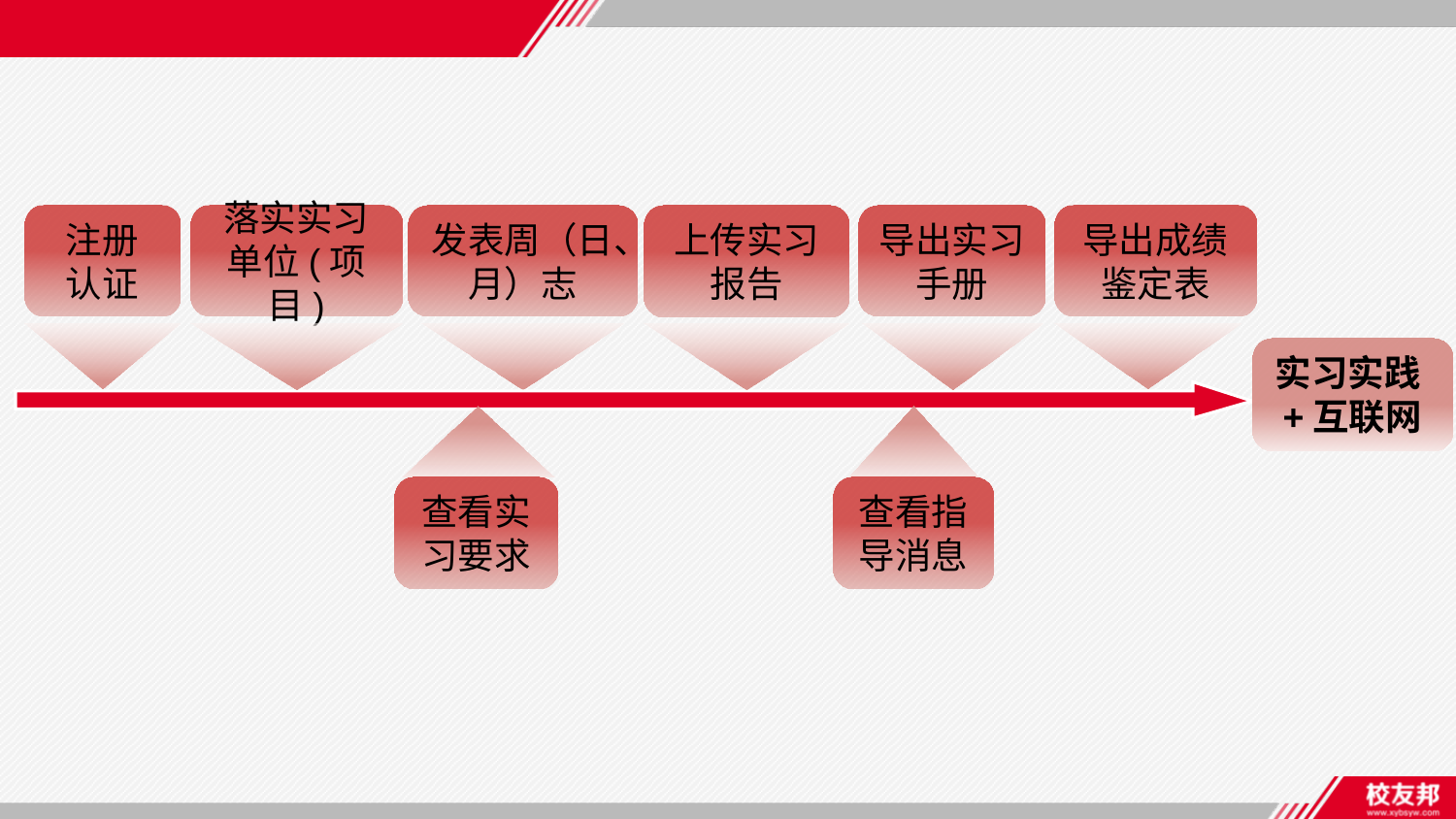

注册
认证
落实实习单位(项目)
导出成绩鉴定表
发表周（日、月）志
上传实习报告
导出实习手册

实习实践+互联网

查看实
习要求
查看指
导消息